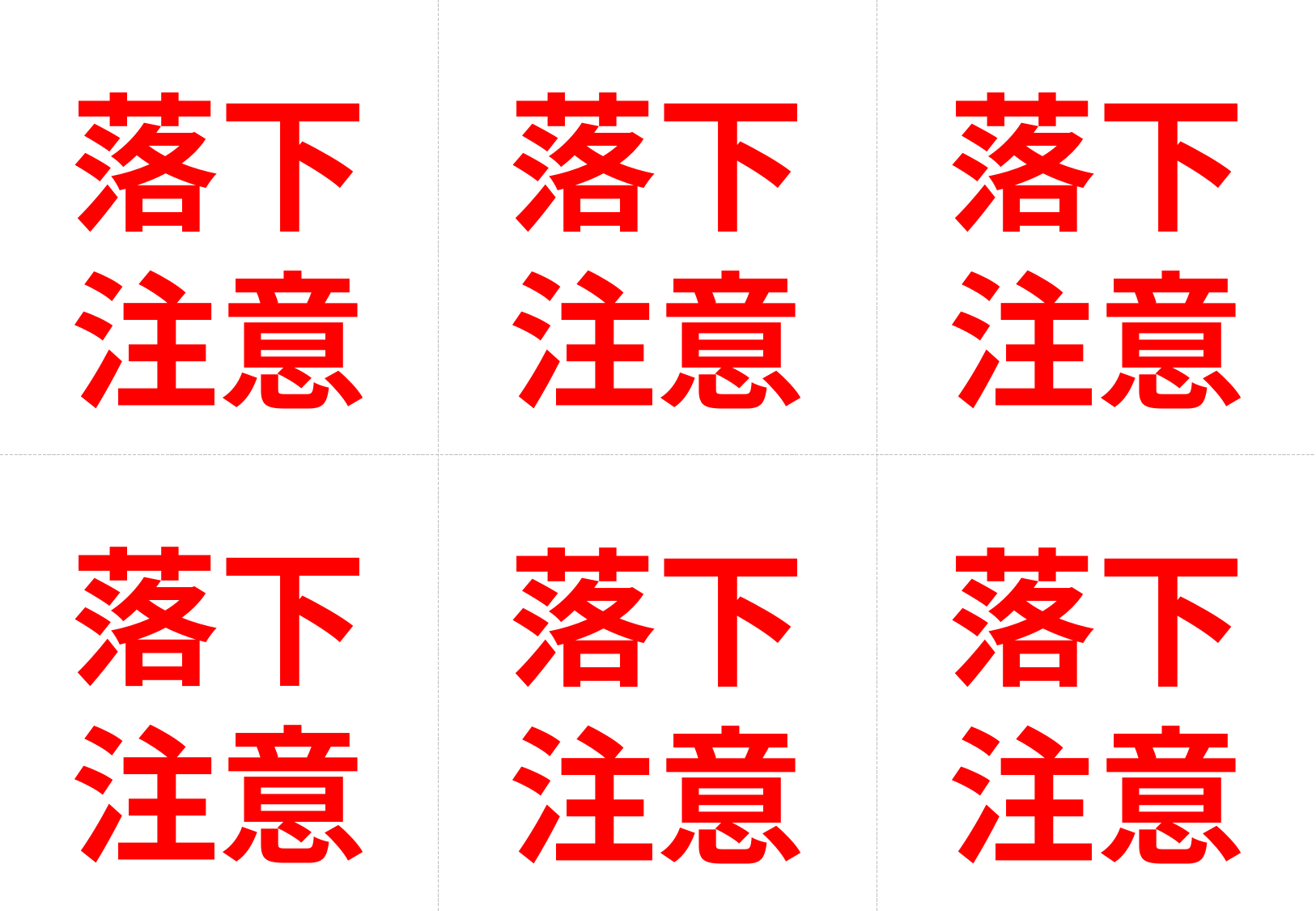

落下
注意
落下
注意
落下
注意
落下
注意
落下
注意
落下
注意